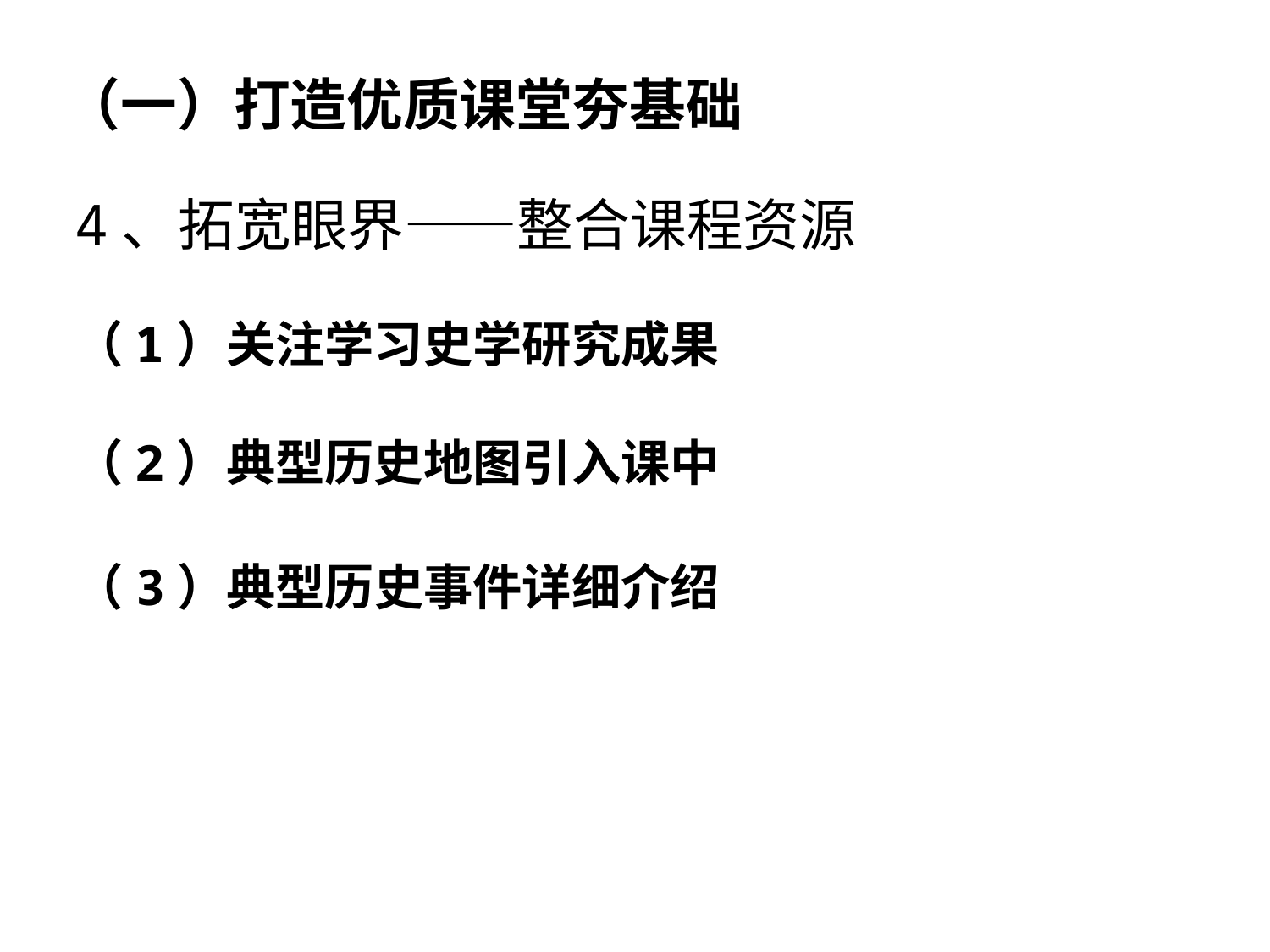

（一）打造优质课堂夯基础
4、拓宽眼界——整合课程资源
（1）关注学习史学研究成果
（2）典型历史地图引入课中
（3）典型历史事件详细介绍